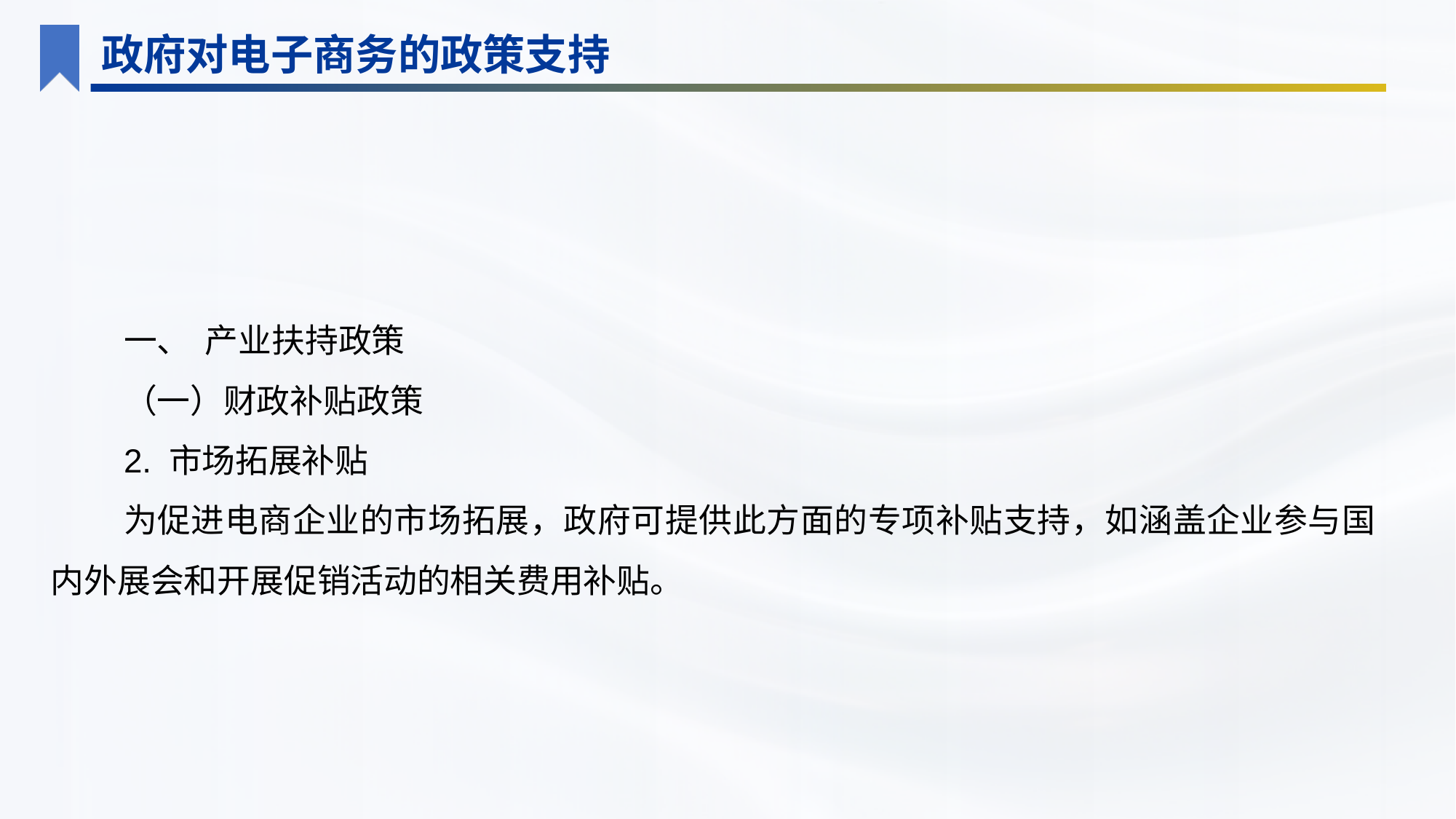

政府对电子商务的政策支持
一、  产业扶持政策
（一）财政补贴政策
2. 市场拓展补贴
为促进电商企业的市场拓展，政府可提供此方面的专项补贴支持，如涵盖企业参与国内外展会和开展促销活动的相关费用补贴。